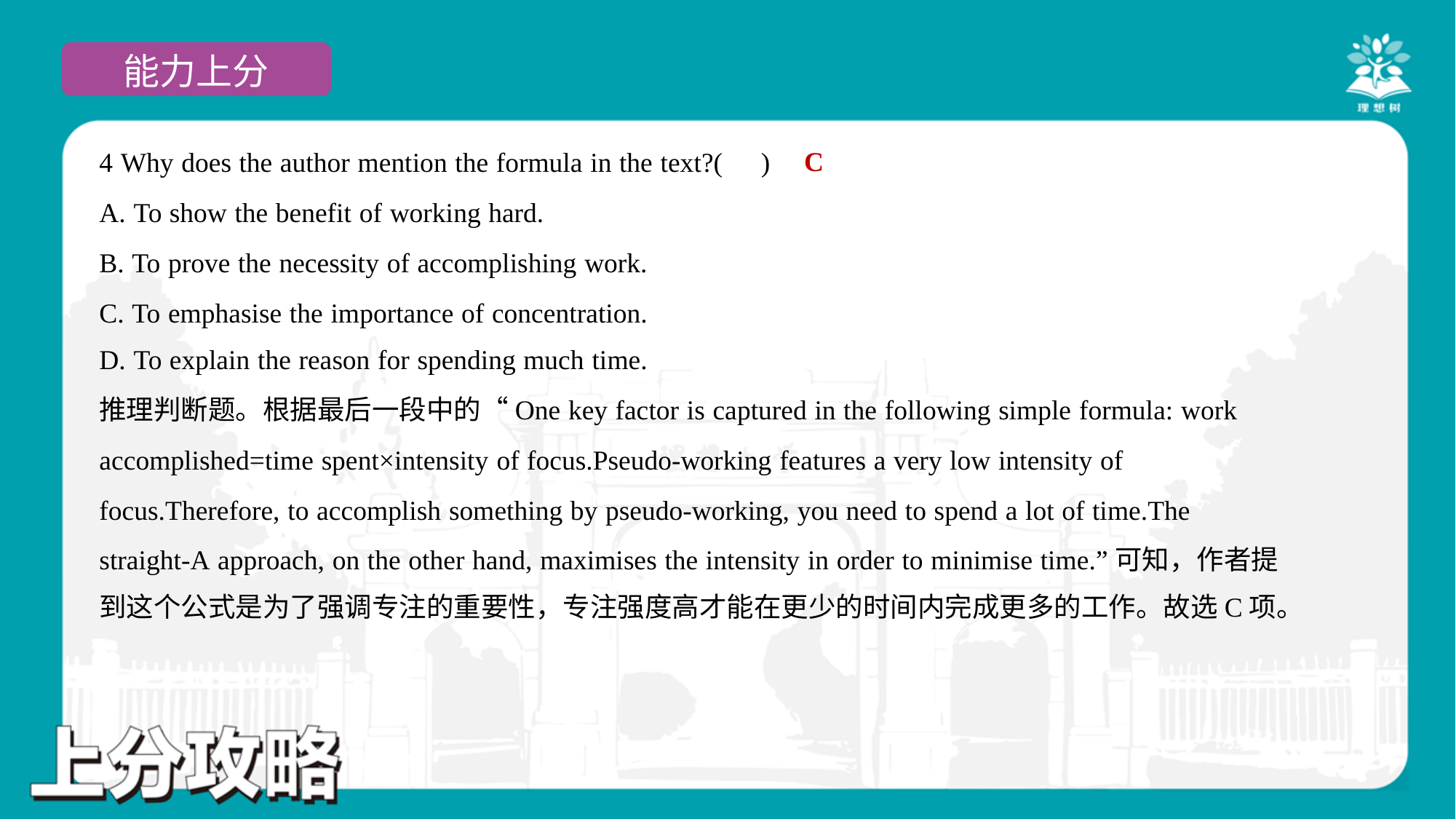

C
4 Why does the author mention the formula in the text?(     )
A. To show the benefit of working hard.
B. To prove the necessity of accomplishing work.
C. To emphasise the importance of concentration.
D. To explain the reason for spending much time.
推理判断题。根据最后一段中的“One key factor is captured in the following simple formula: work
accomplished=time spent×intensity of focus.Pseudo-working features a very low intensity of
focus.Therefore, to accomplish something by pseudo-working, you need to spend a lot of time.The
straight-A approach, on the other hand, maximises the intensity in order to minimise time.”可知，作者提
到这个公式是为了强调专注的重要性，专注强度高才能在更少的时间内完成更多的工作。故选C项。